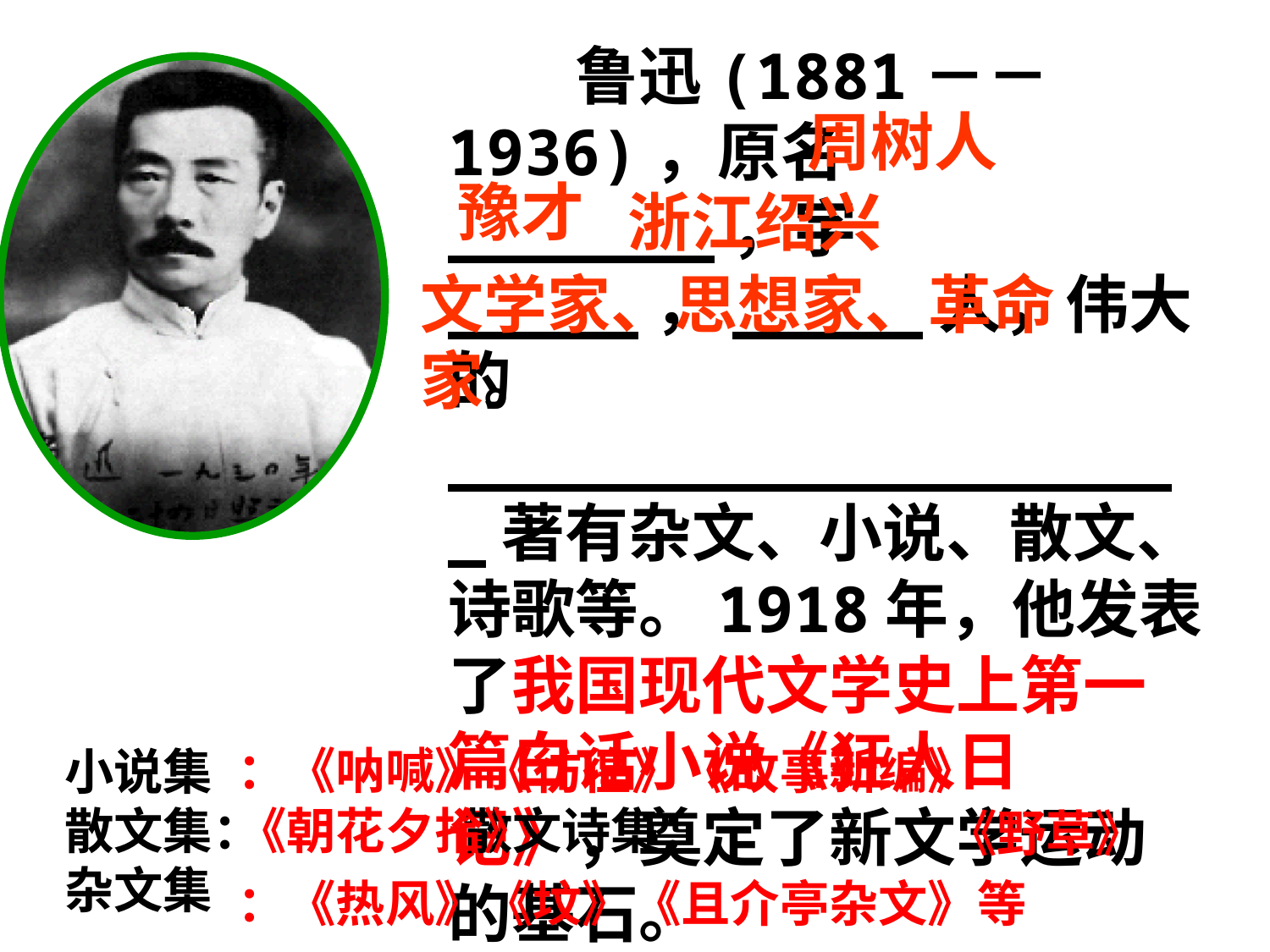

鲁迅(1881－－1936)，原名_______，字_____，_____人，伟大的____________________著有杂文、小说、散文、诗歌等。1918年，他发表了我国现代文学史上第一篇白话小说《狂人日记》，奠定了新文学运动的基石。

周树人
豫才
浙江绍兴
文学家、思想家、革命家。
：《呐喊》《彷徨》《故事新编》
小说集
散文集：                  散文诗集：
杂文集
《朝花夕拾》
《野草》
：《热风》《坟》《且介亭杂文》等